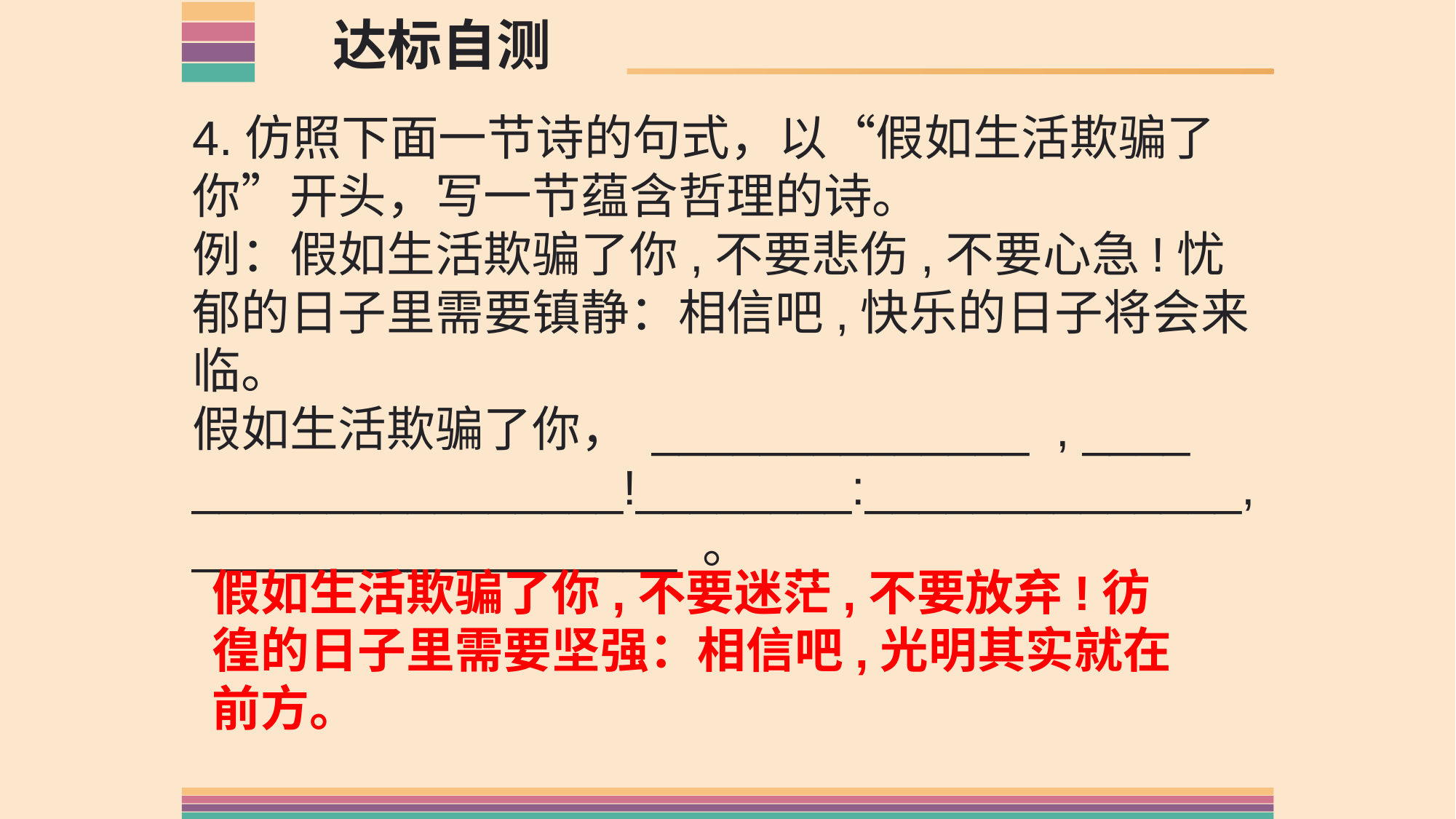

达标自测

4.仿照下面一节诗的句式，以“假如生活欺骗了你”开头，写一节蕴含哲理的诗。
例：假如生活欺骗了你,不要悲伤,不要心急!忧郁的日子里需要镇静：相信吧,快乐的日子将会来临。
假如生活欺骗了你， ______________  , ____  ________________!________:______________, __________________ 。
假如生活欺骗了你,不要迷茫,不要放弃!彷徨的日子里需要坚强：相信吧,光明其实就在前方。